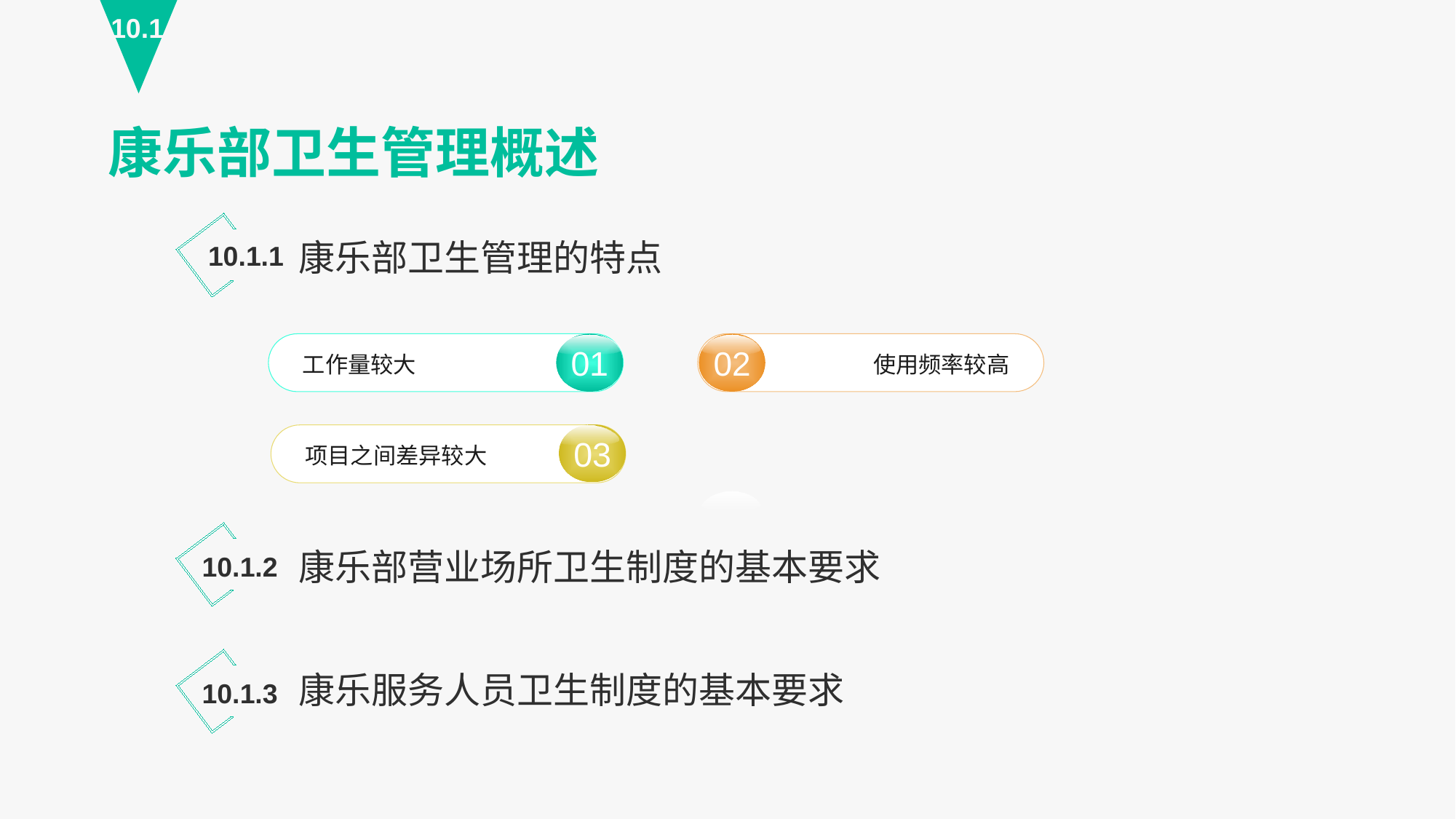

10.1
康乐部卫生管理概述

康乐部卫生管理的特点
10.1.1

02
使用频率较高

01
工作量较大

03
项目之间差异较大

康乐部营业场所卫生制度的基本要求
10.1.2

康乐服务人员卫生制度的基本要求
10.1.3